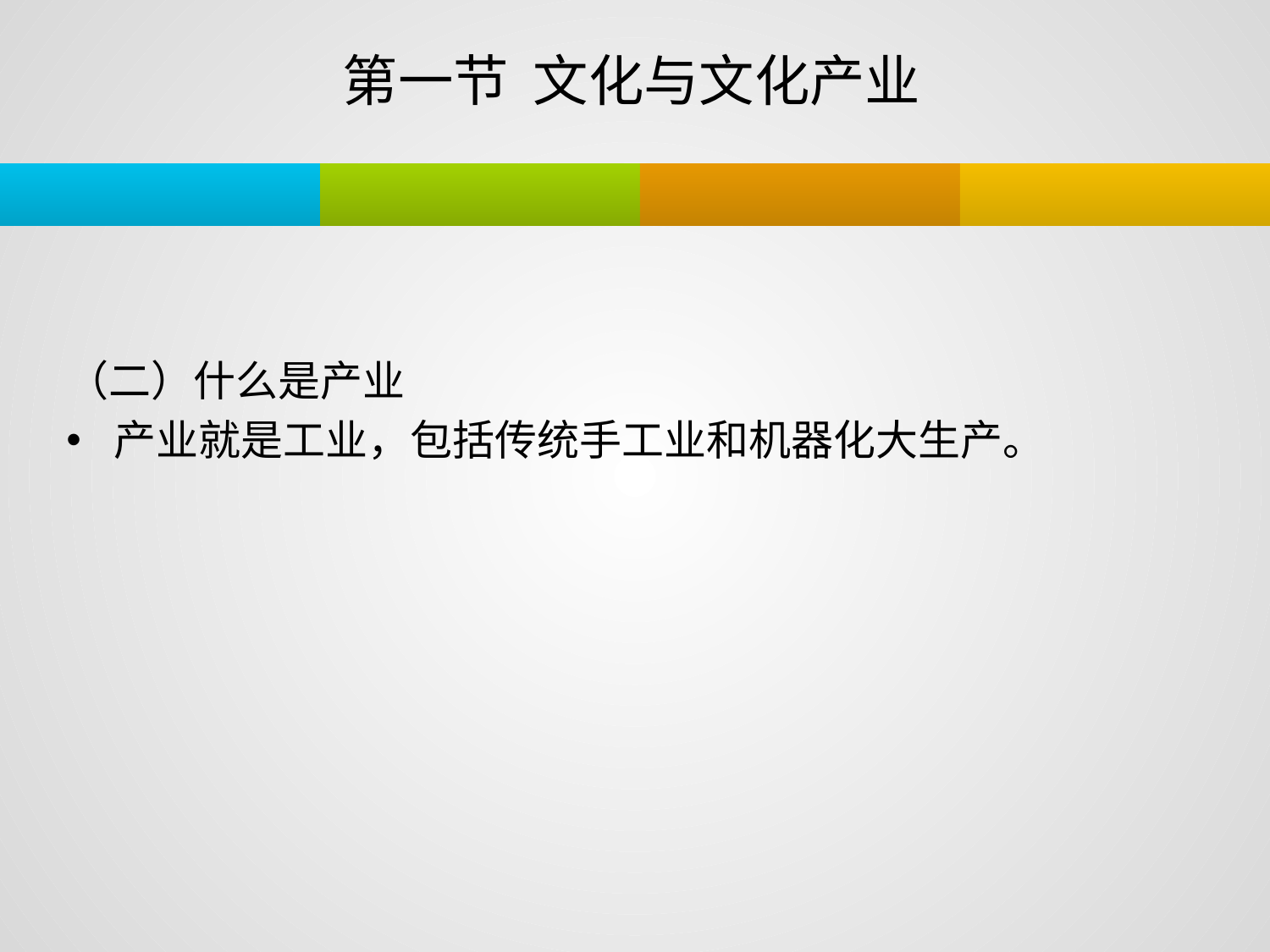

# 第一节  文化与文化产业

（二）什么是产业
产业就是工业，包括传统手工业和机器化大生产。